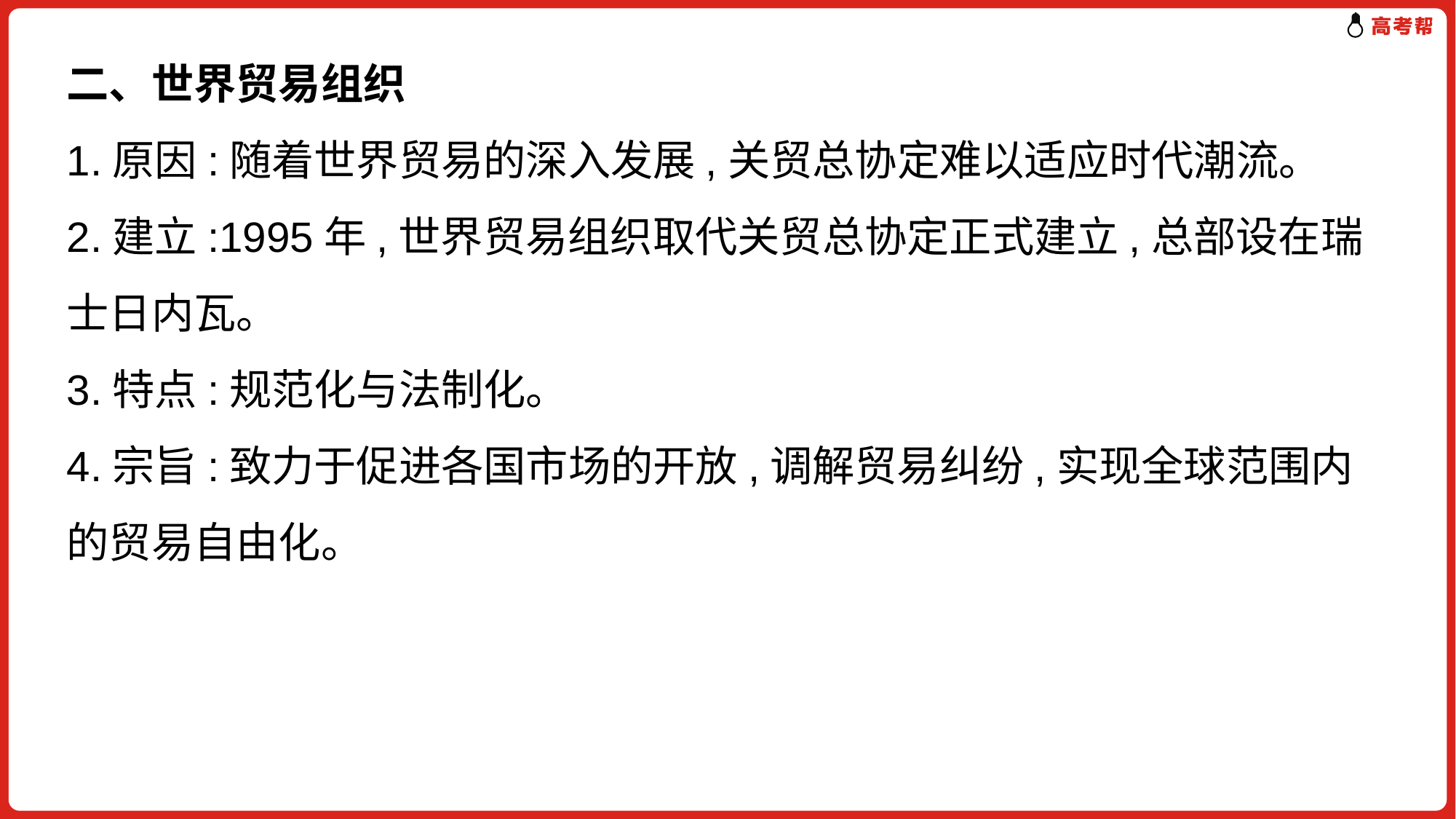

二、世界贸易组织
1.原因:随着世界贸易的深入发展,关贸总协定难以适应时代潮流。
2.建立:1995年,世界贸易组织取代关贸总协定正式建立,总部设在瑞士日内瓦。
3.特点:规范化与法制化。
4.宗旨:致力于促进各国市场的开放,调解贸易纠纷,实现全球范围内的贸易自由化。